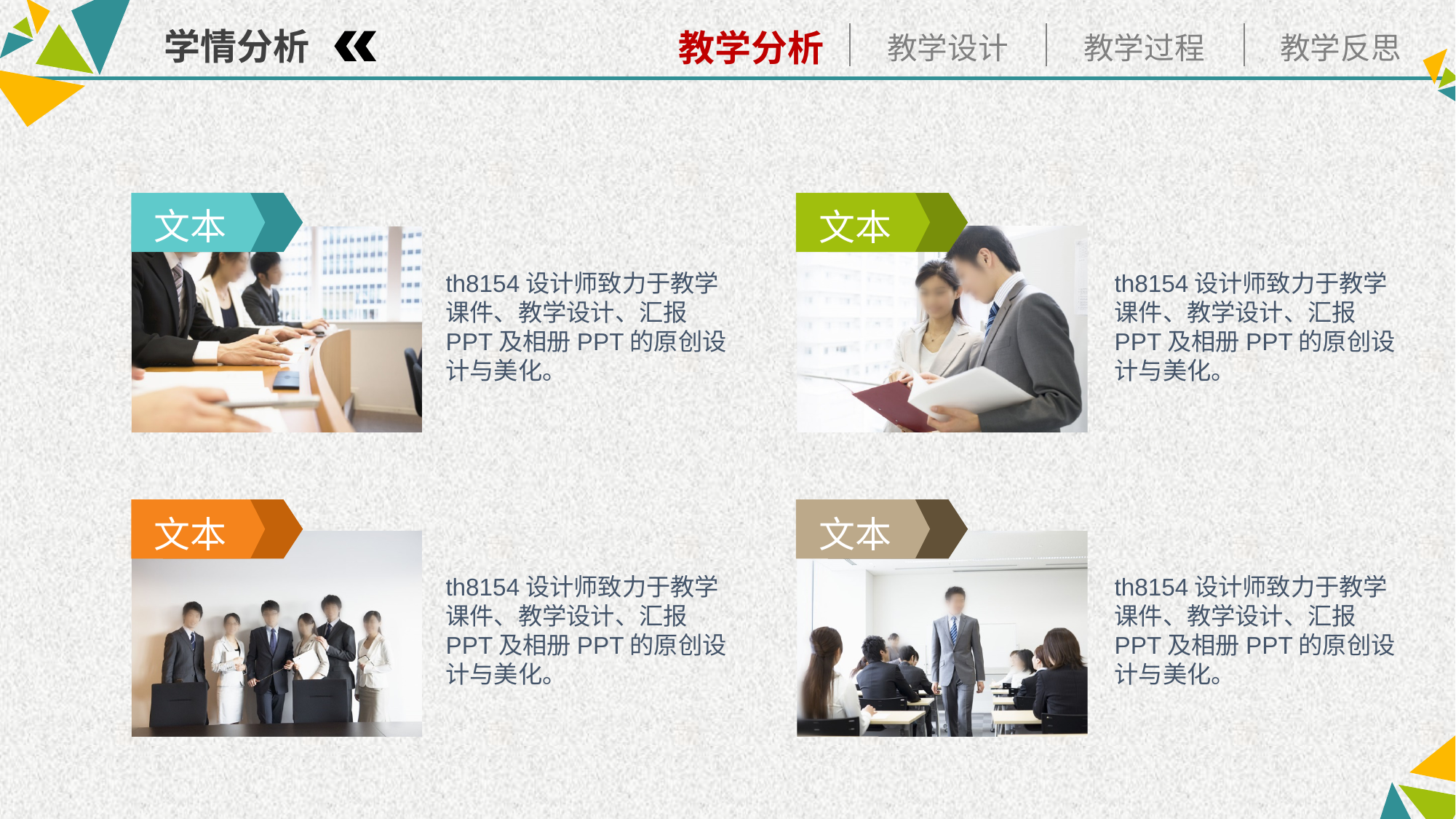

学情分析

文本

文本

th8154设计师致力于教学课件、教学设计、汇报PPT及相册PPT的原创设计与美化。
th8154设计师致力于教学课件、教学设计、汇报PPT及相册PPT的原创设计与美化。

文本

文本

th8154设计师致力于教学课件、教学设计、汇报PPT及相册PPT的原创设计与美化。
th8154设计师致力于教学课件、教学设计、汇报PPT及相册PPT的原创设计与美化。